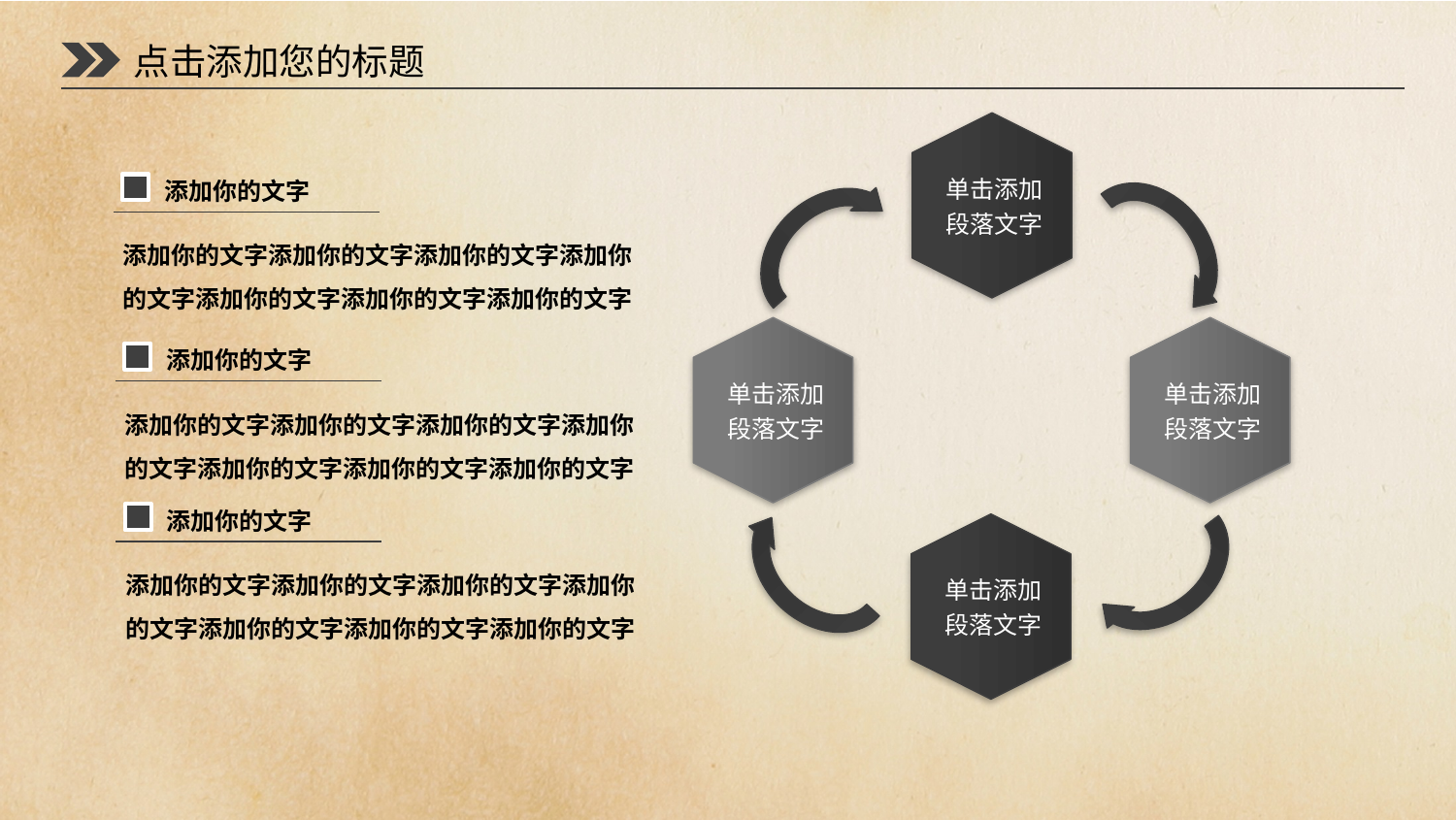

点击添加您的标题

单击添加段落文字
添加你的文字

添加你的文字添加你的文字添加你的文字添加你的文字添加你的文字添加你的文字添加你的文字

添加你的文字

单击添加段落文字
单击添加段落文字
添加你的文字添加你的文字添加你的文字添加你的文字添加你的文字添加你的文字添加你的文字

添加你的文字

添加你的文字添加你的文字添加你的文字添加你的文字添加你的文字添加你的文字添加你的文字
单击添加段落文字